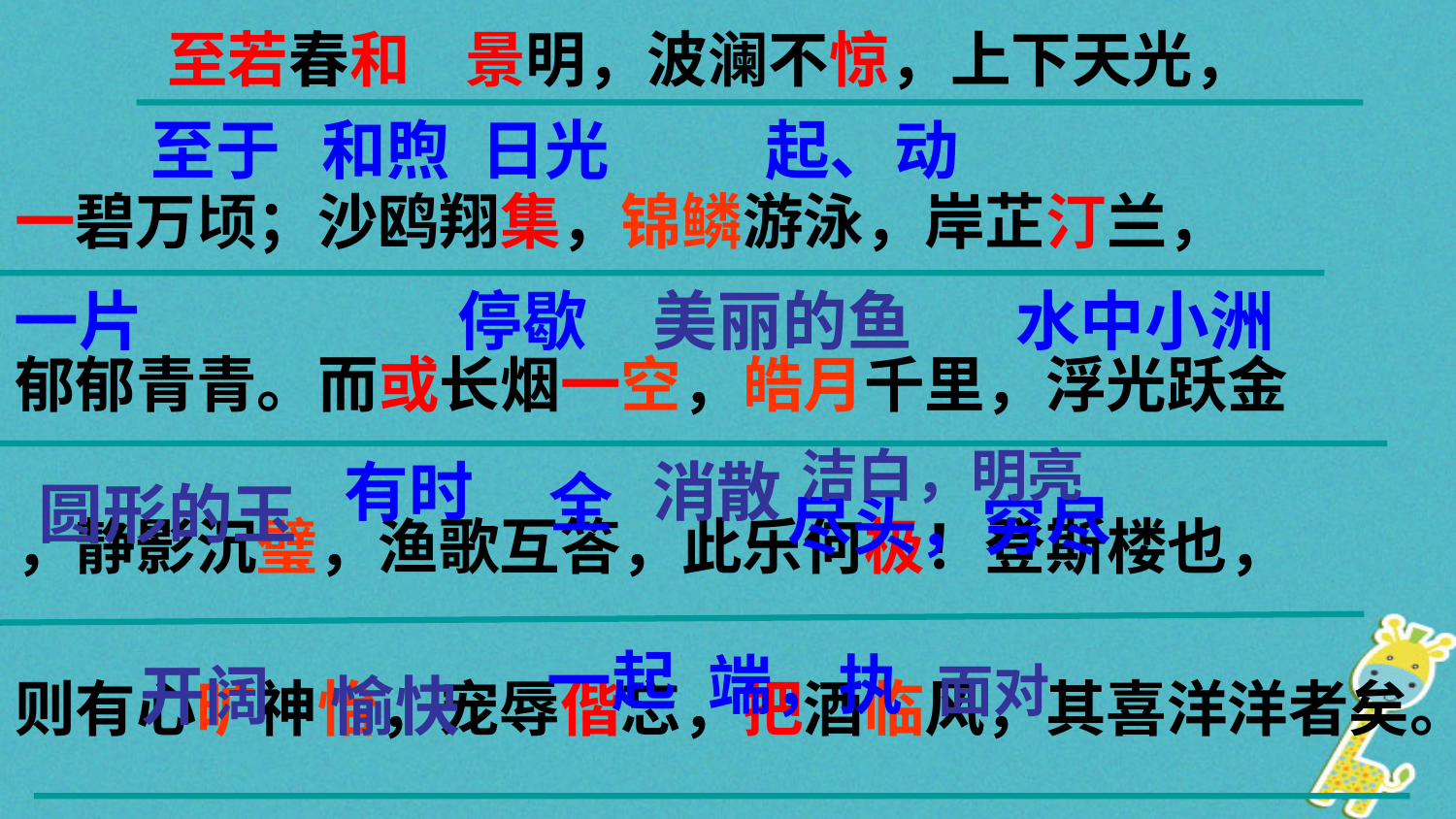

# 至若春和    景明，波澜不惊，上下天光，

一碧万顷；沙鸥翔集，锦鳞游泳，岸芷汀兰，

郁郁青青。而或长烟一空，皓月千里，浮光跃金

，静影沉璧，渔歌互答，此乐何极！登斯楼也，

则有心旷神怡，宠辱偕忘，把酒临风，其喜洋洋者矣。
至于

和煦
日光
起、动
一片

停歇
美丽的鱼
水中小洲
洁白，明亮

有时
消散
全
圆形的玉
尽头，穷尽

一起
端，执
开阔
面对
愉快